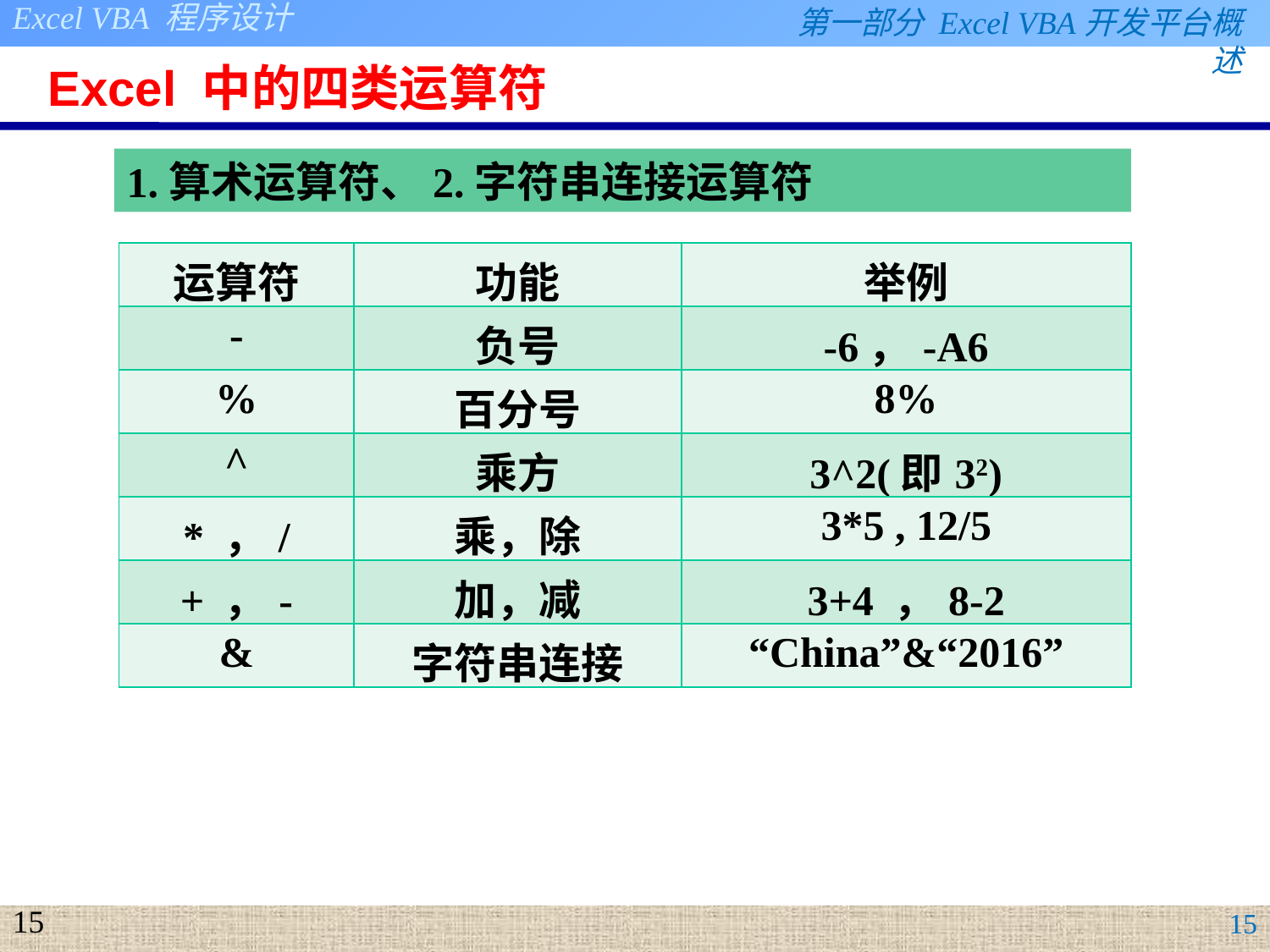

# Excel 中的四类运算符
1.算术运算符、2.字符串连接运算符
| 运算符 | 功能 | 举例 |
| --- | --- | --- |
| - | 负号 | -6，-A6 |
| % | 百分号 | 8% |
| ^ | 乘方 | 3^2(即32) |
| \* ，/ | 乘，除 | 3\*5 , 12/5 |
| + ，- | 加，减 | 3+4 ，8-2 |
| & | 字符串连接 | “China”&“2016” |
15